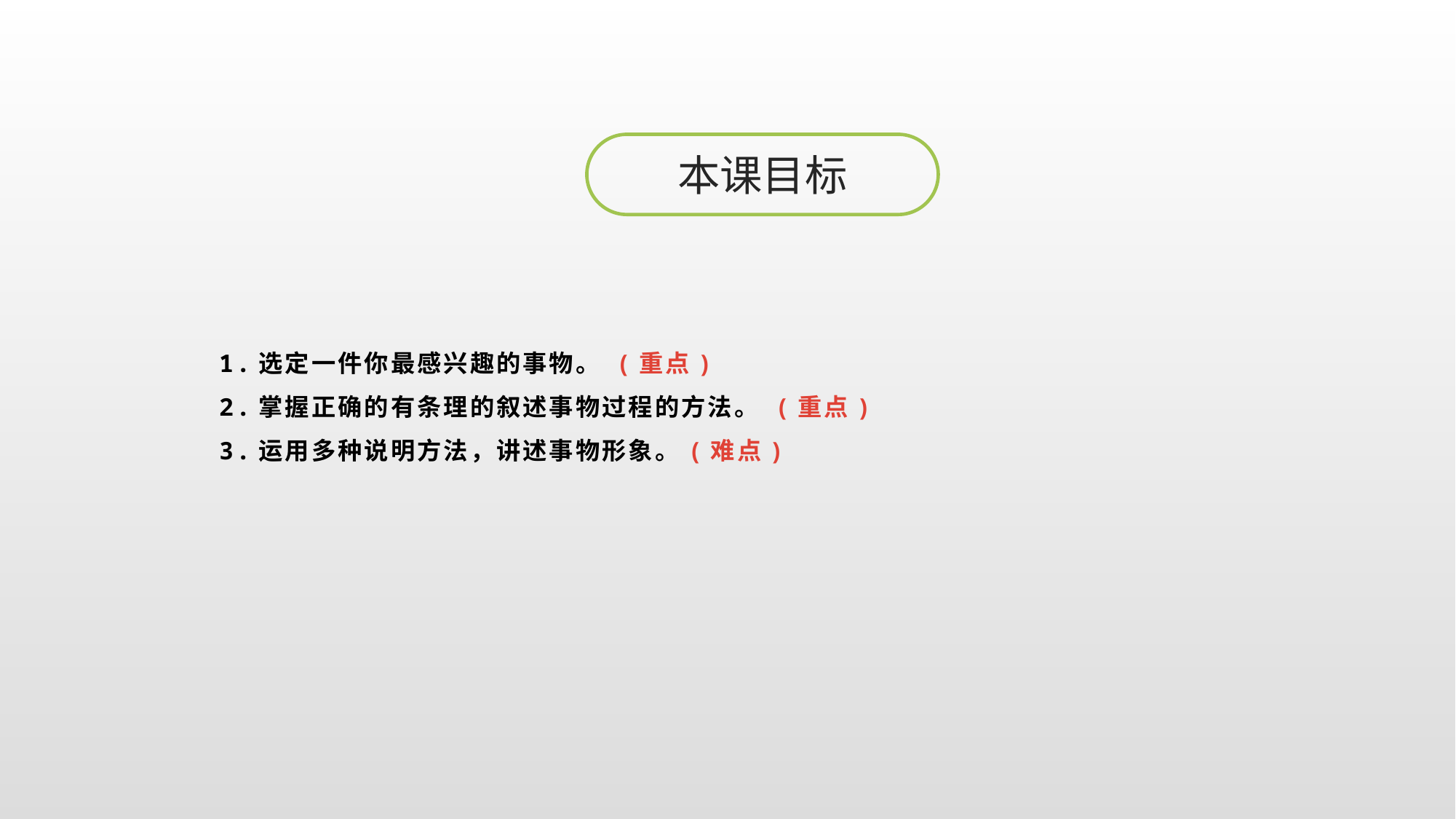

本课目标
1.选定一件你最感兴趣的事物。 (重点)
2.掌握正确的有条理的叙述事物过程的方法。 (重点)
3.运用多种说明方法，讲述事物形象。(难点)